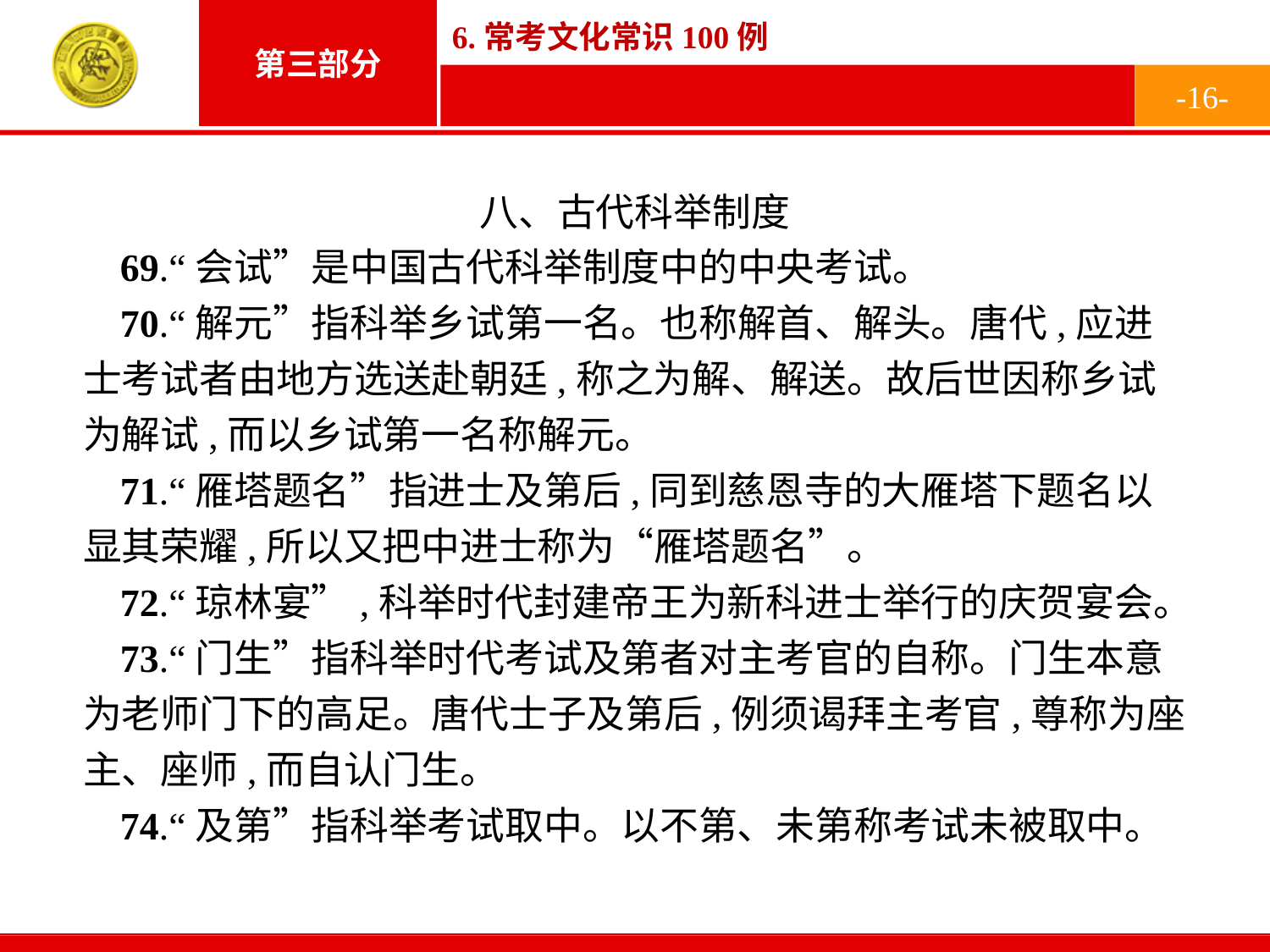

-16-
八、古代科举制度
69.“会试”是中国古代科举制度中的中央考试。
70.“解元”指科举乡试第一名。也称解首、解头。唐代,应进士考试者由地方选送赴朝廷,称之为解、解送。故后世因称乡试为解试,而以乡试第一名称解元。
71.“雁塔题名”指进士及第后,同到慈恩寺的大雁塔下题名以显其荣耀,所以又把中进士称为“雁塔题名”。
72.“琼林宴”,科举时代封建帝王为新科进士举行的庆贺宴会。
73.“门生”指科举时代考试及第者对主考官的自称。门生本意为老师门下的高足。唐代士子及第后,例须谒拜主考官,尊称为座主、座师,而自认门生。
74.“及第”指科举考试取中。以不第、未第称考试未被取中。